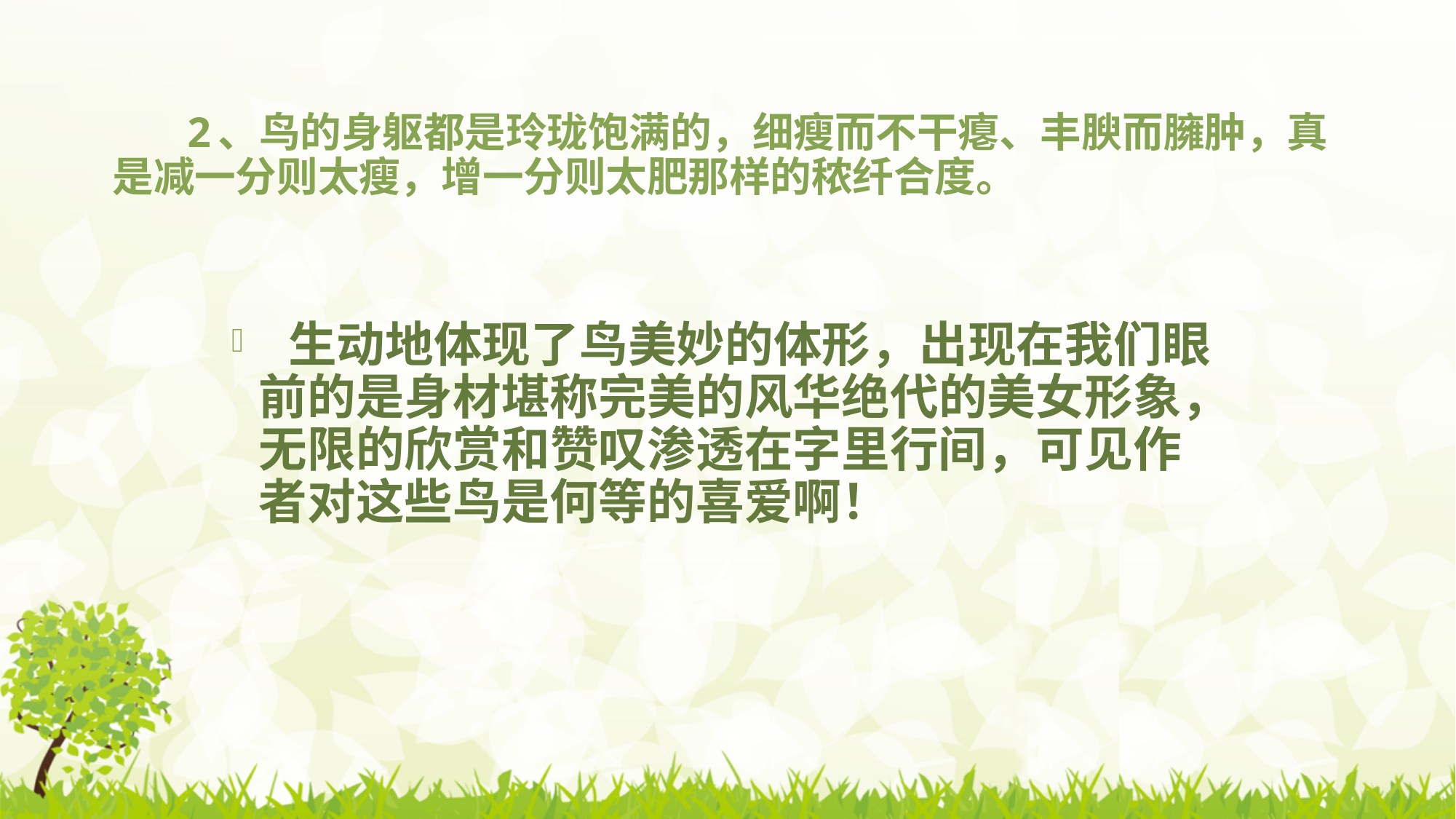

# 2、鸟的身躯都是玲珑饱满的，细瘦而不干瘪、丰腴而臃肿，真是减一分则太瘦，增一分则太肥那样的秾纤合度。
  生动地体现了鸟美妙的体形，出现在我们眼前的是身材堪称完美的风华绝代的美女形象，无限的欣赏和赞叹渗透在字里行间，可见作者对这些鸟是何等的喜爱啊！